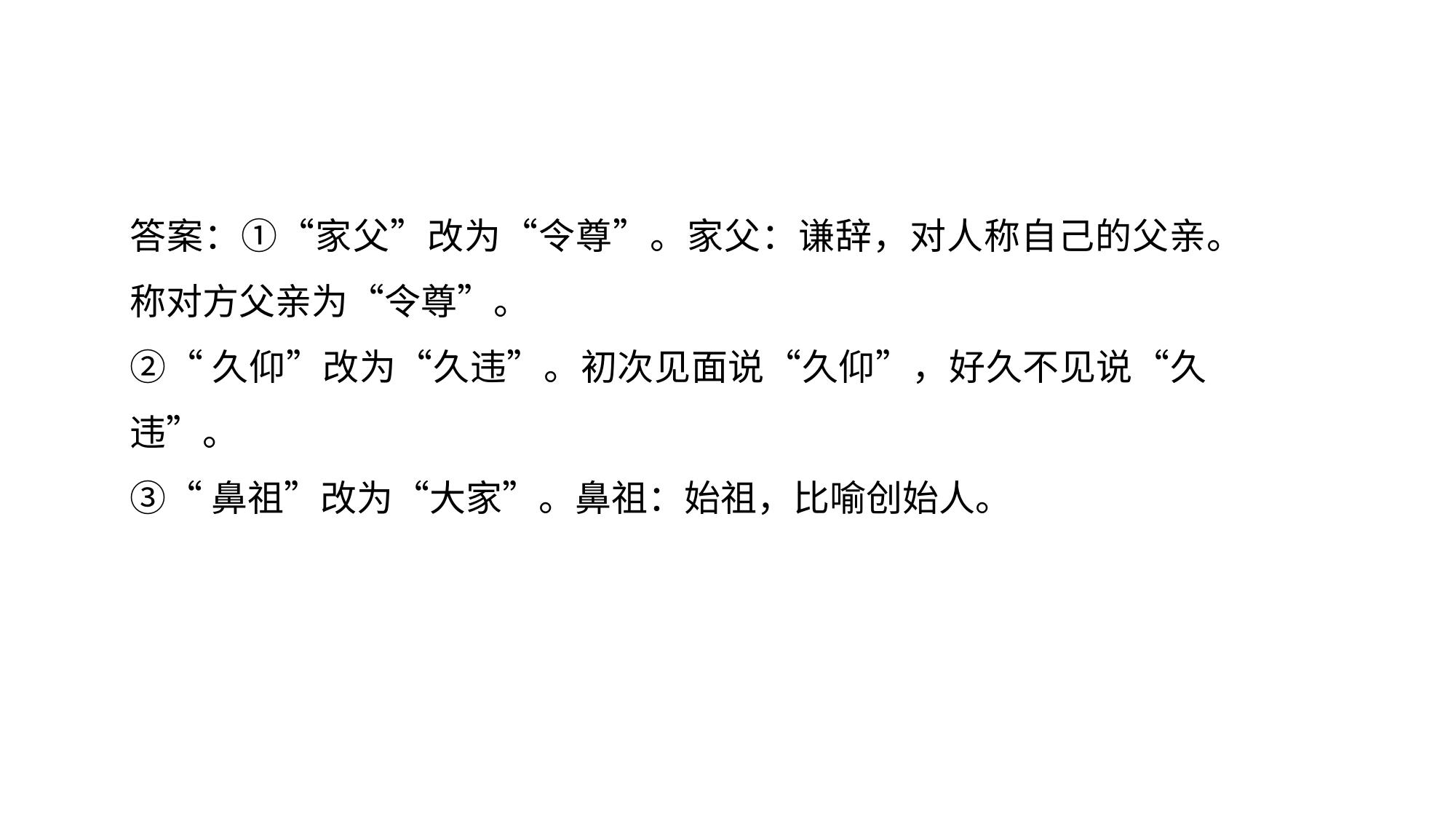

答案：①“家父”改为“令尊”。家父：谦辞，对人称自己的父亲。称对方父亲为“令尊”。
②“久仰”改为“久违”。初次见面说“久仰”，好久不见说“久违”。
③“鼻祖”改为“大家”。鼻祖：始祖，比喻创始人。